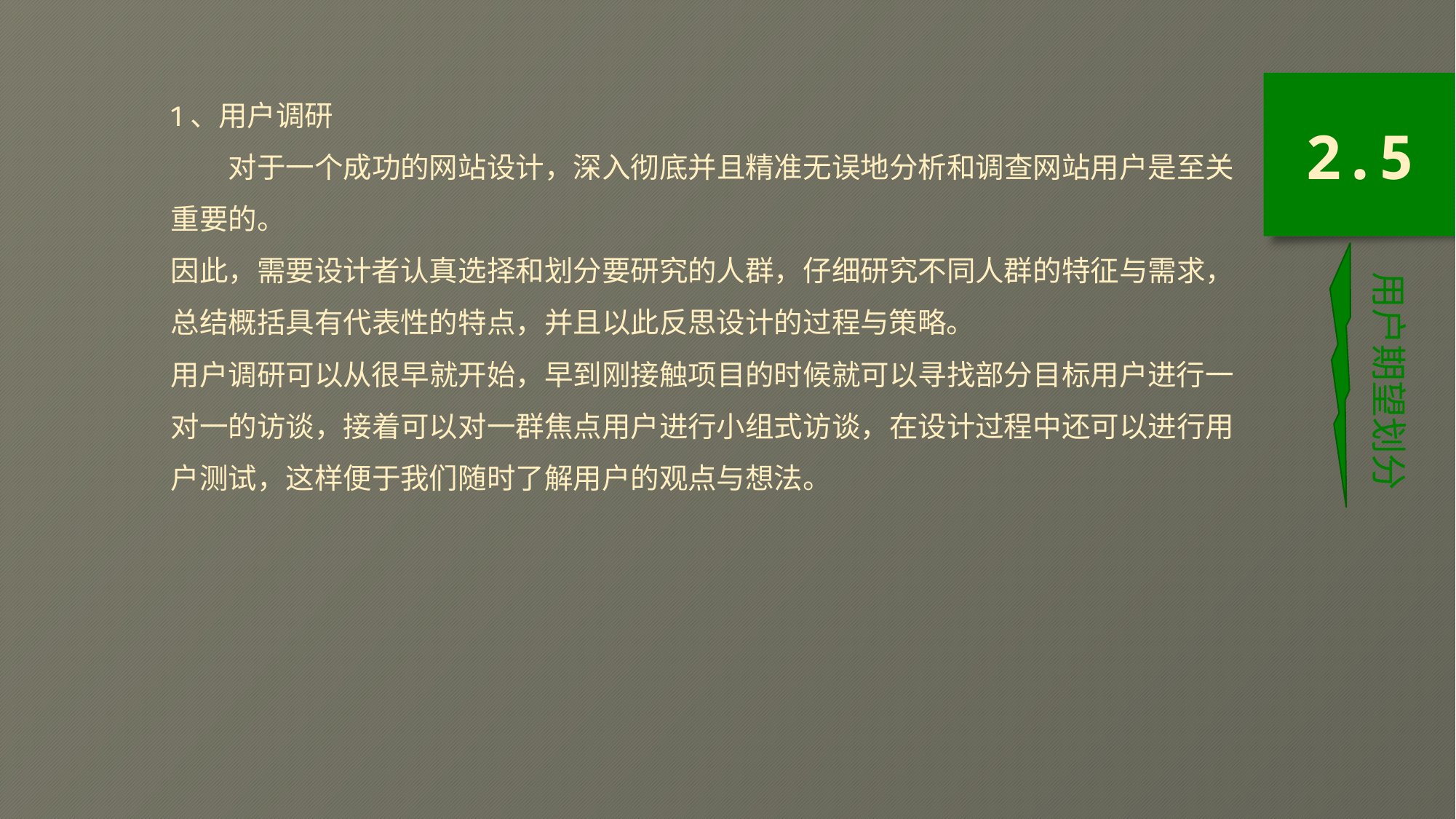

1、用户调研
　　对于一个成功的网站设计，深入彻底并且精准无误地分析和调查网站用户是至关重要的。
因此，需要设计者认真选择和划分要研究的人群，仔细研究不同人群的特征与需求，总结概括具有代表性的特点，并且以此反思设计的过程与策略。
用户调研可以从很早就开始，早到刚接触项目的时候就可以寻找部分目标用户进行一对一的访谈，接着可以对一群焦点用户进行小组式访谈，在设计过程中还可以进行用户测试，这样便于我们随时了解用户的观点与想法。
2.5

用户期望划分